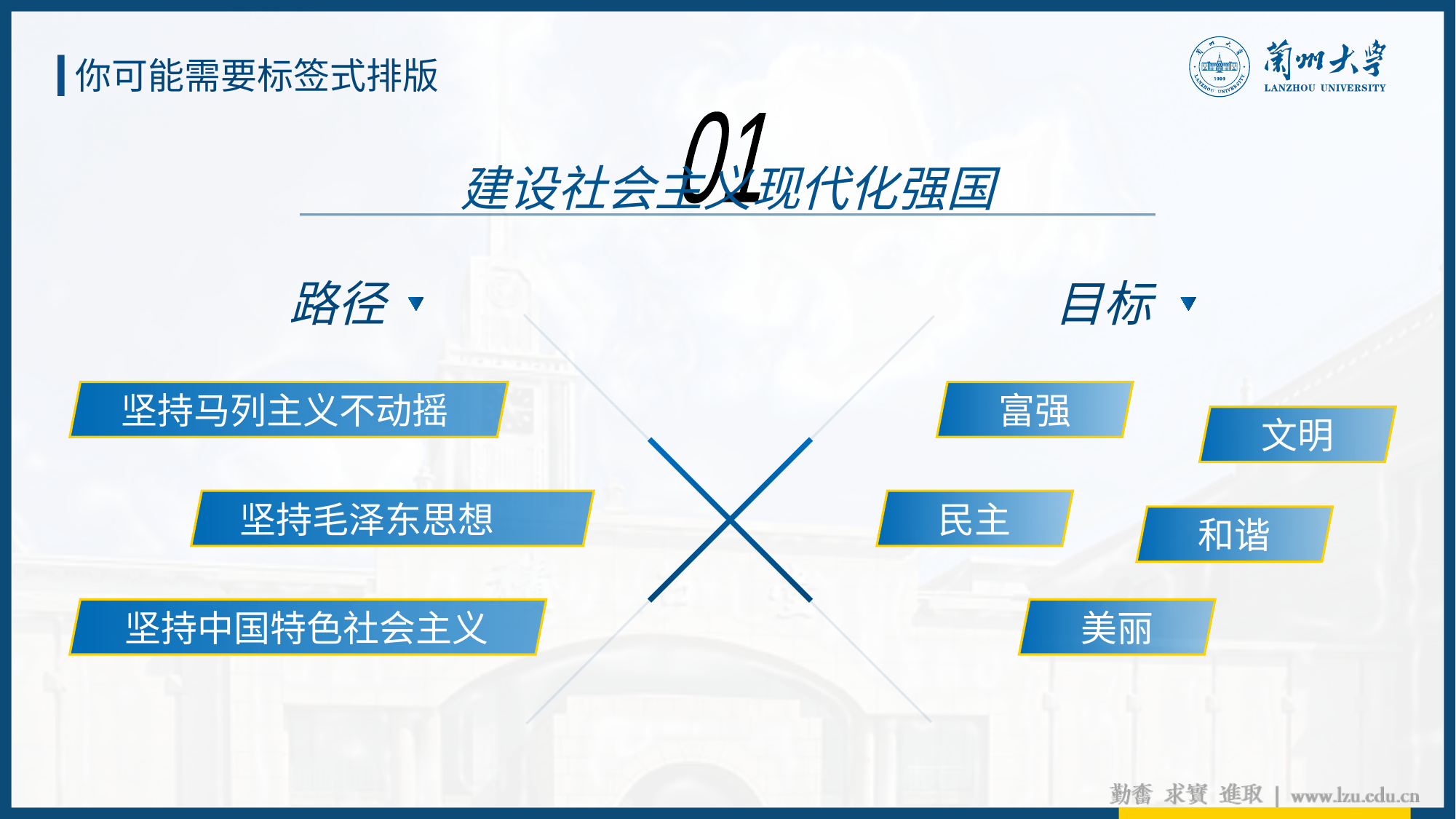

你可能需要标签式排版

01
建设社会主义现代化强国
路径
目标

富强
坚持马列主义不动摇

文明
民主
坚持毛泽东思想
和谐
美丽
坚持中国特色社会主义